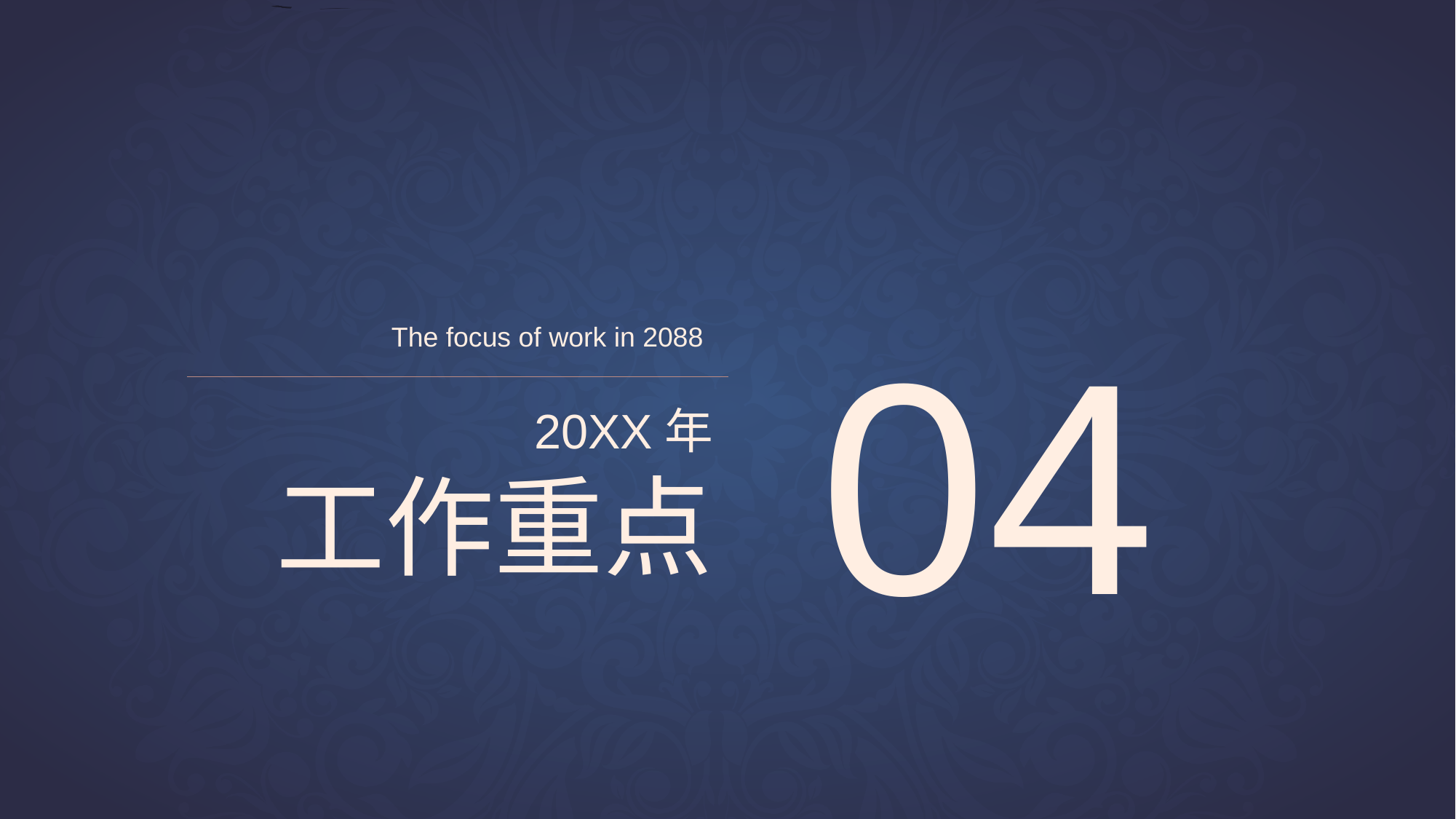

04
The focus of work in 2088
20XX年
工作重点